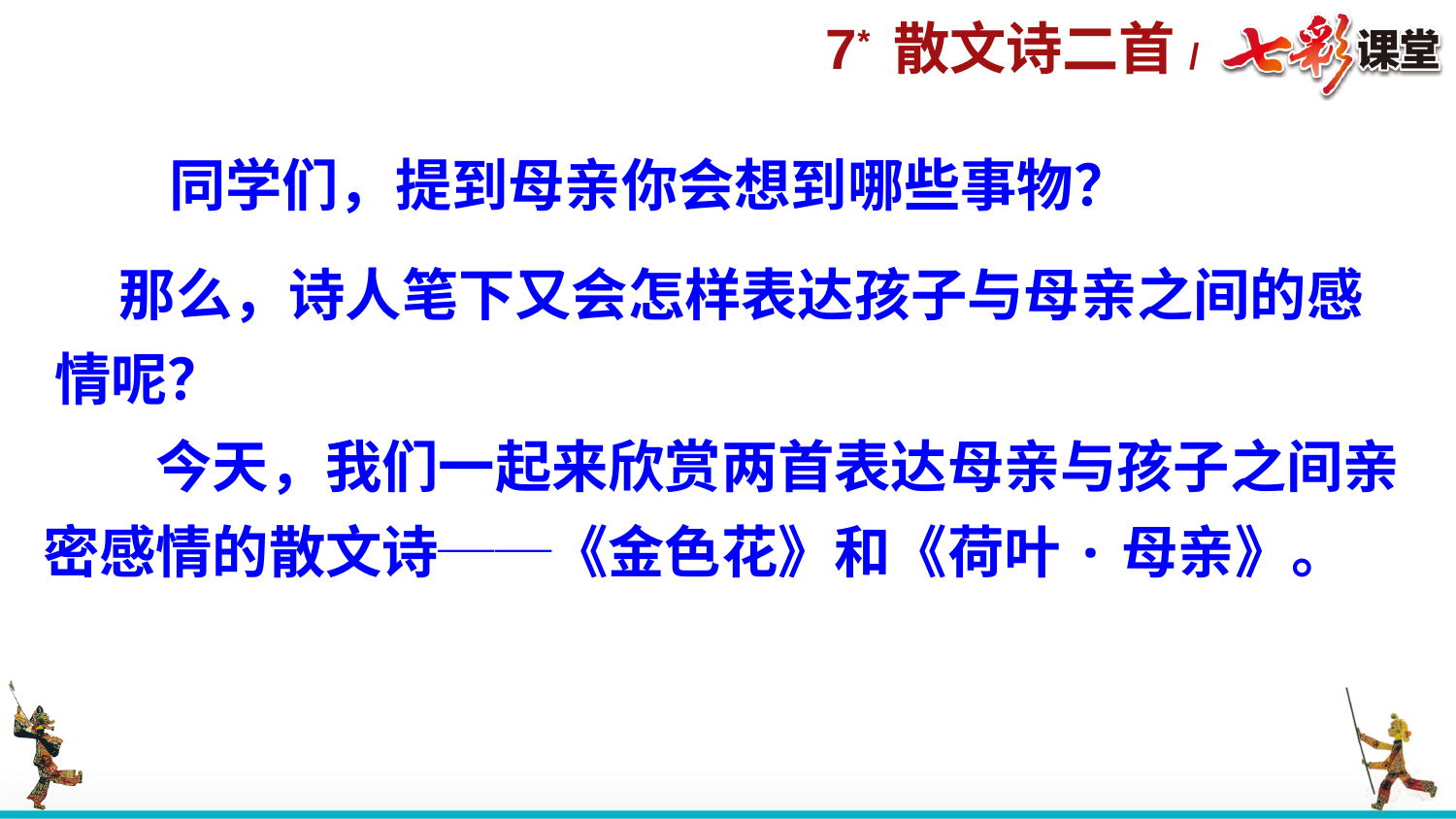

同学们，提到母亲你会想到哪些事物？
    那么，诗人笔下又会怎样表达孩子与母亲之间的感情呢？
　　今天，我们一起来欣赏两首表达母亲与孩子之间亲密感情的散文诗──《金色花》和《荷叶·母亲》。